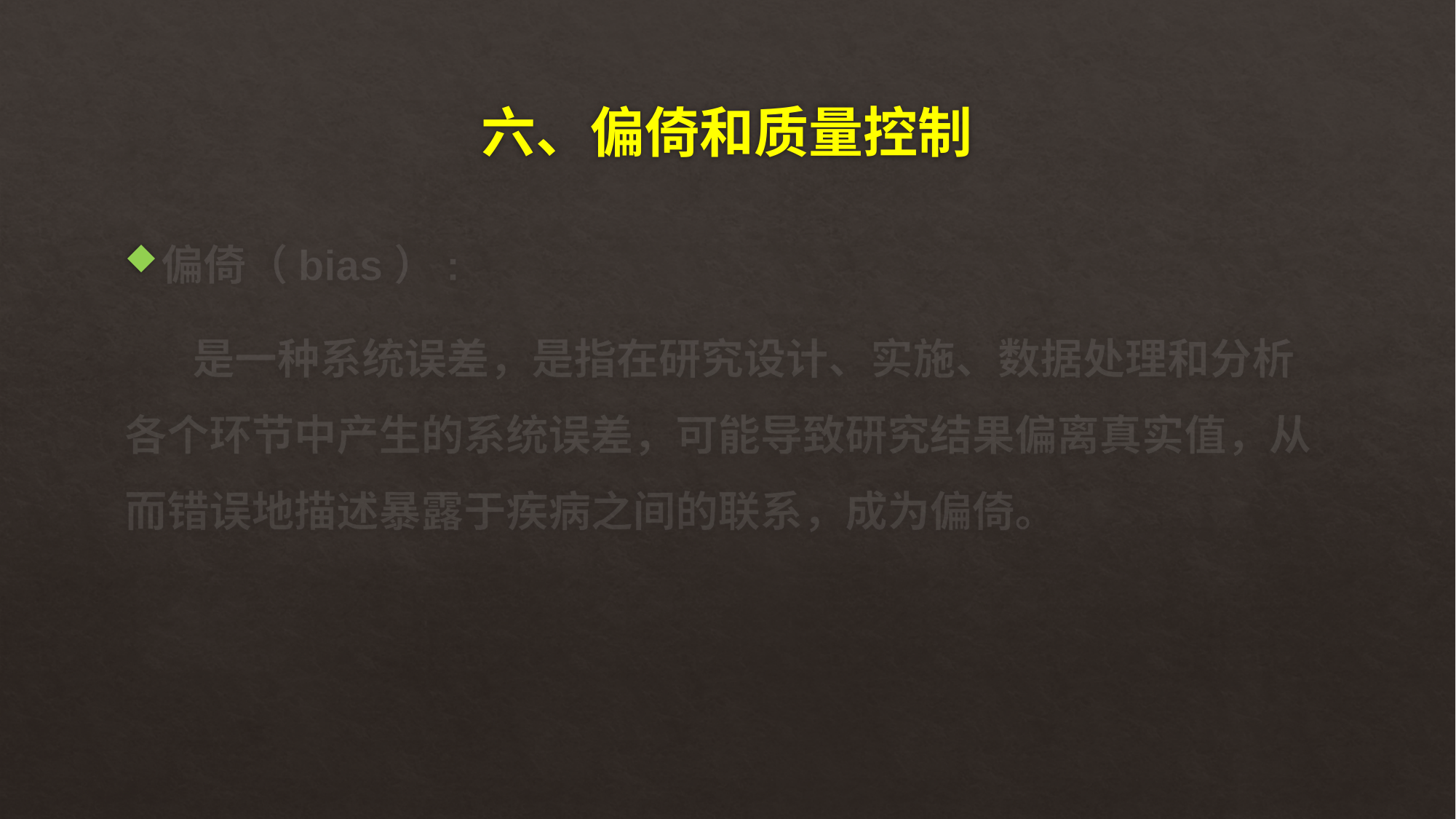

# 六、偏倚和质量控制
偏倚（bias）:
      是一种系统误差，是指在研究设计、实施、数据处理和分析各个环节中产生的系统误差，可能导致研究结果偏离真实值，从而错误地描述暴露于疾病之间的联系，成为偏倚。